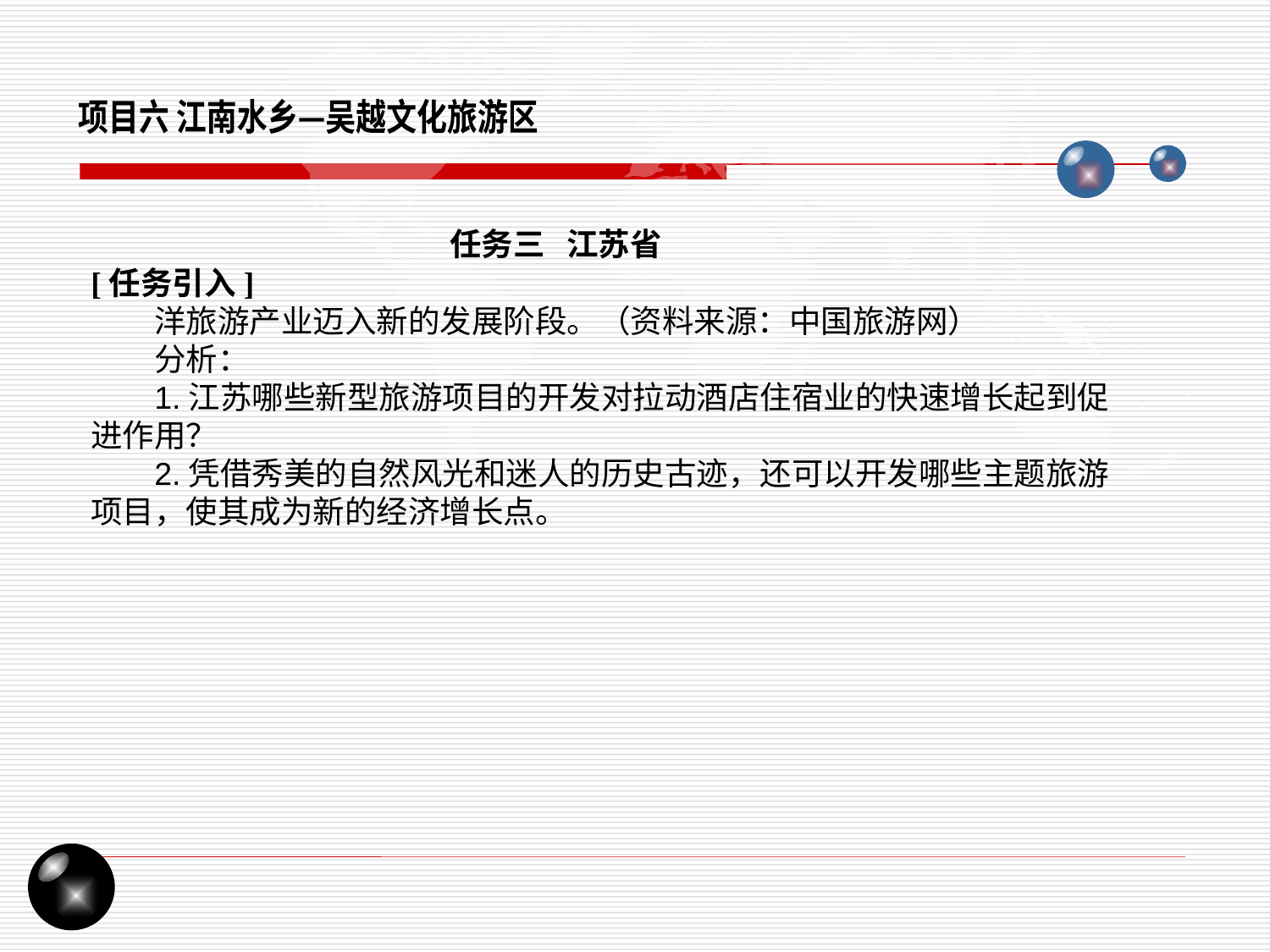

项目六 江南水乡—吴越文化旅游区
任务三   江苏省
[任务引入]
洋旅游产业迈入新的发展阶段。（资料来源：中国旅游网）
分析：
1.江苏哪些新型旅游项目的开发对拉动酒店住宿业的快速增长起到促进作用？
2.凭借秀美的自然风光和迷人的历史古迹，还可以开发哪些主题旅游项目，使其成为新的经济增长点。